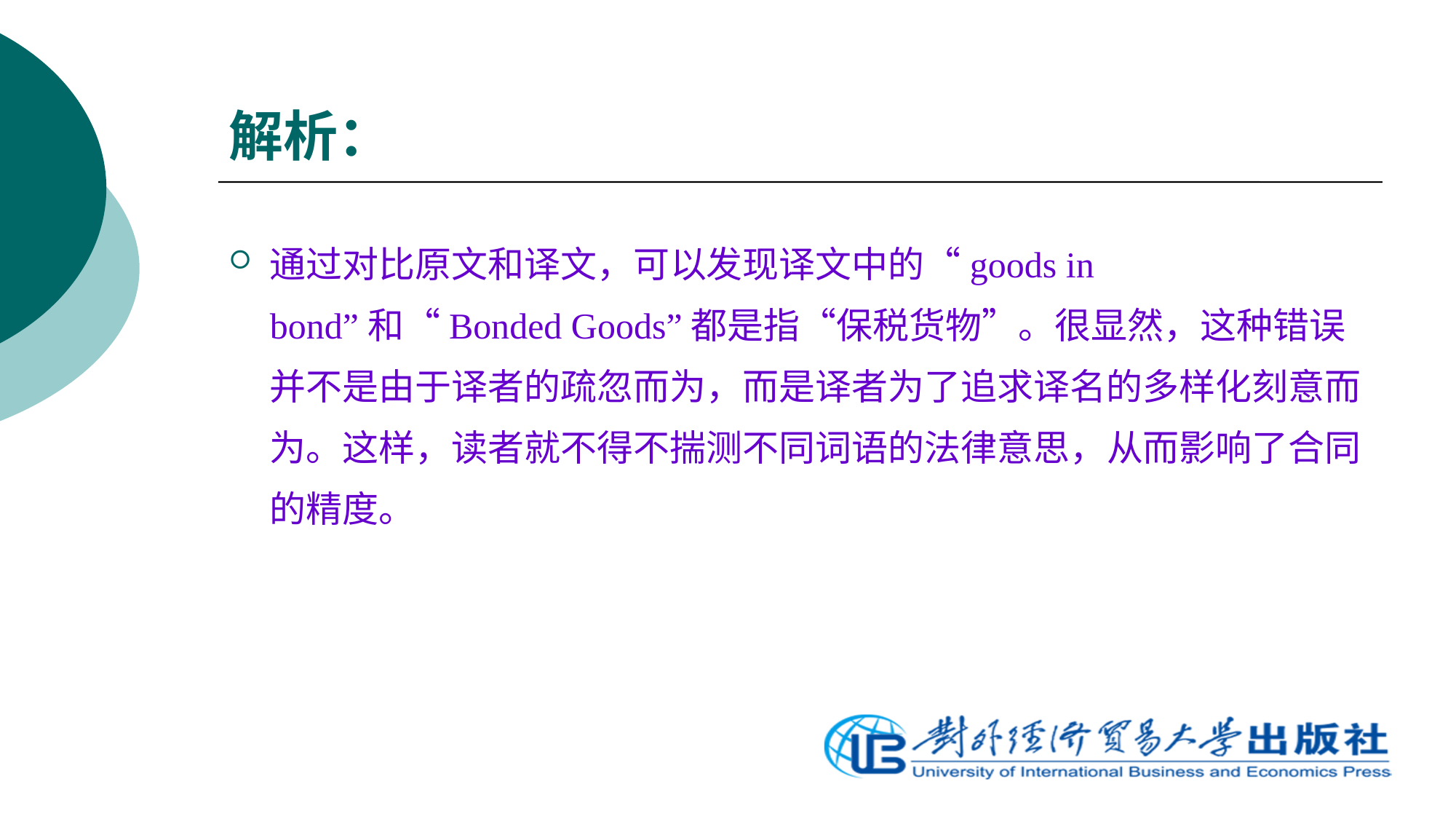

# 解析：
通过对比原文和译文，可以发现译文中的“goods in bond”和“Bonded Goods”都是指“保税货物”。很显然，这种错误并不是由于译者的疏忽而为，而是译者为了追求译名的多样化刻意而为。这样，读者就不得不揣测不同词语的法律意思，从而影响了合同的精度。